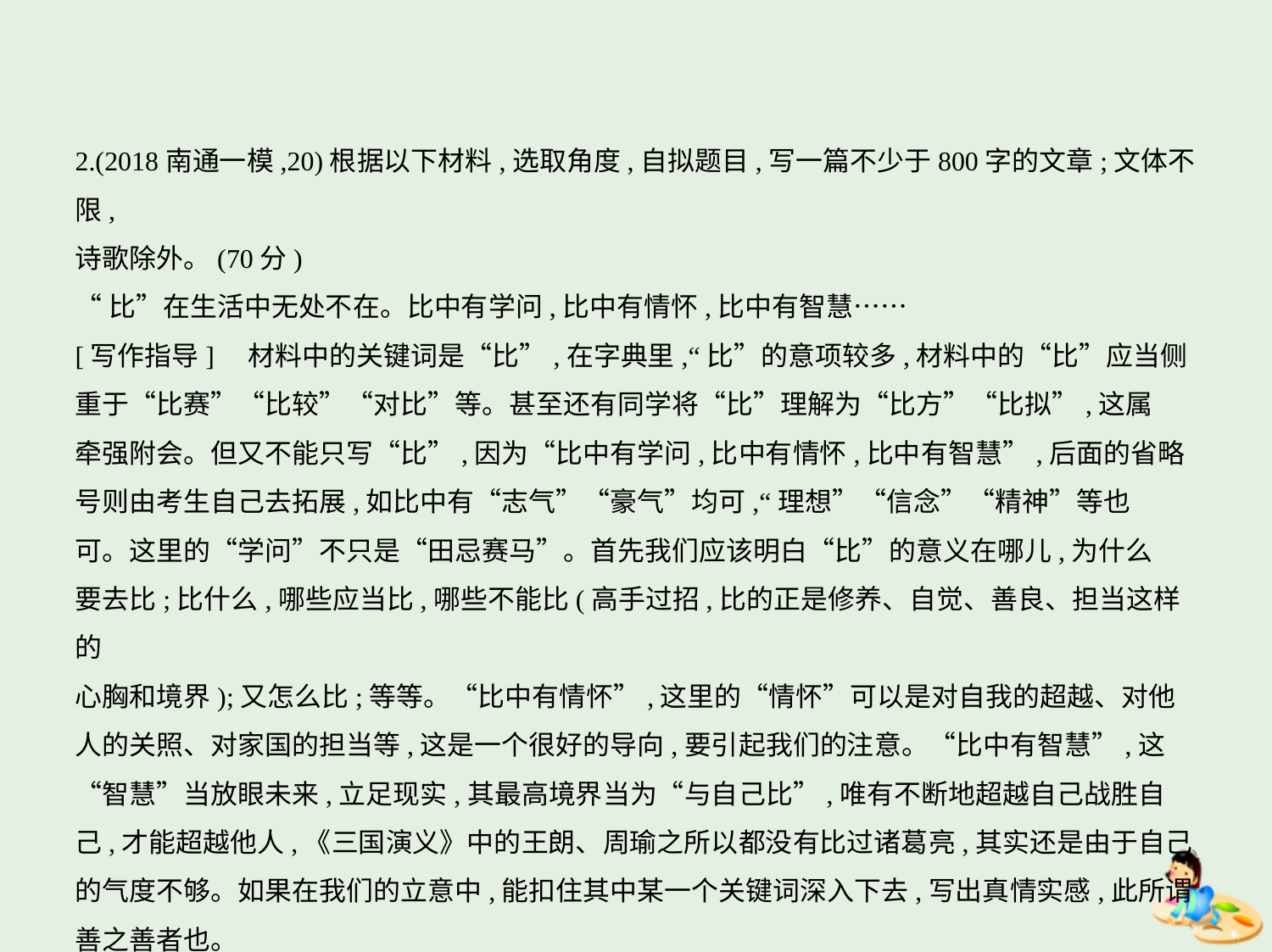

2.(2018南通一模,20)根据以下材料,选取角度,自拟题目,写一篇不少于800字的文章;文体不限,
诗歌除外。(70分)
“比”在生活中无处不在。比中有学问,比中有情怀,比中有智慧……
[写作指导]　材料中的关键词是“比”,在字典里,“比”的意项较多,材料中的“比”应当侧
重于“比赛”“比较”“对比”等。甚至还有同学将“比”理解为“比方”“比拟”,这属
牵强附会。但又不能只写“比”,因为“比中有学问,比中有情怀,比中有智慧”,后面的省略
号则由考生自己去拓展,如比中有“志气”“豪气”均可,“理想”“信念”“精神”等也
可。这里的“学问”不只是“田忌赛马”。首先我们应该明白“比”的意义在哪儿,为什么
要去比;比什么,哪些应当比,哪些不能比(高手过招,比的正是修养、自觉、善良、担当这样的
心胸和境界);又怎么比;等等。“比中有情怀”,这里的“情怀”可以是对自我的超越、对他
人的关照、对家国的担当等,这是一个很好的导向,要引起我们的注意。“比中有智慧”,这
“智慧”当放眼未来,立足现实,其最高境界当为“与自己比”,唯有不断地超越自己战胜自
己,才能超越他人,《三国演义》中的王朗、周瑜之所以都没有比过诸葛亮,其实还是由于自己
的气度不够。如果在我们的立意中,能扣住其中某一个关键词深入下去,写出真情实感,此所谓
善之善者也。